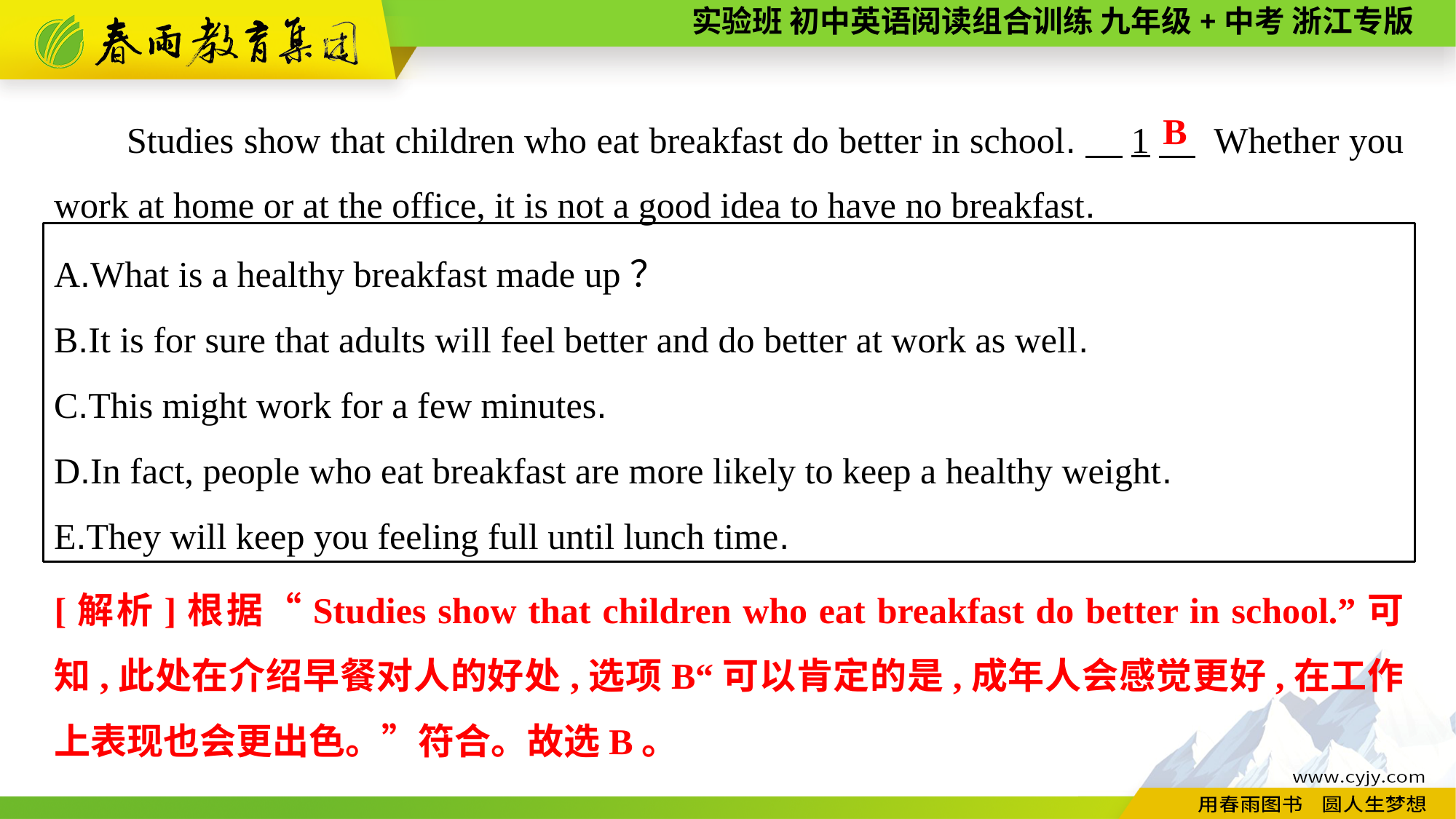

Studies show that children who eat breakfast do better in school.　1　 Whether you work at home or at the office, it is not a good idea to have no breakfast.
B
A.What is a healthy breakfast made up？
B.It is for sure that adults will feel better and do better at work as well.
C.This might work for a few minutes.
D.In fact, people who eat breakfast are more likely to keep a healthy weight.
E.They will keep you feeling full until lunch time.
[解析]根据“Studies show that children who eat breakfast do better in school.”可知,此处在介绍早餐对人的好处,选项B“可以肯定的是,成年人会感觉更好,在工作上表现也会更出色。”符合。故选B。